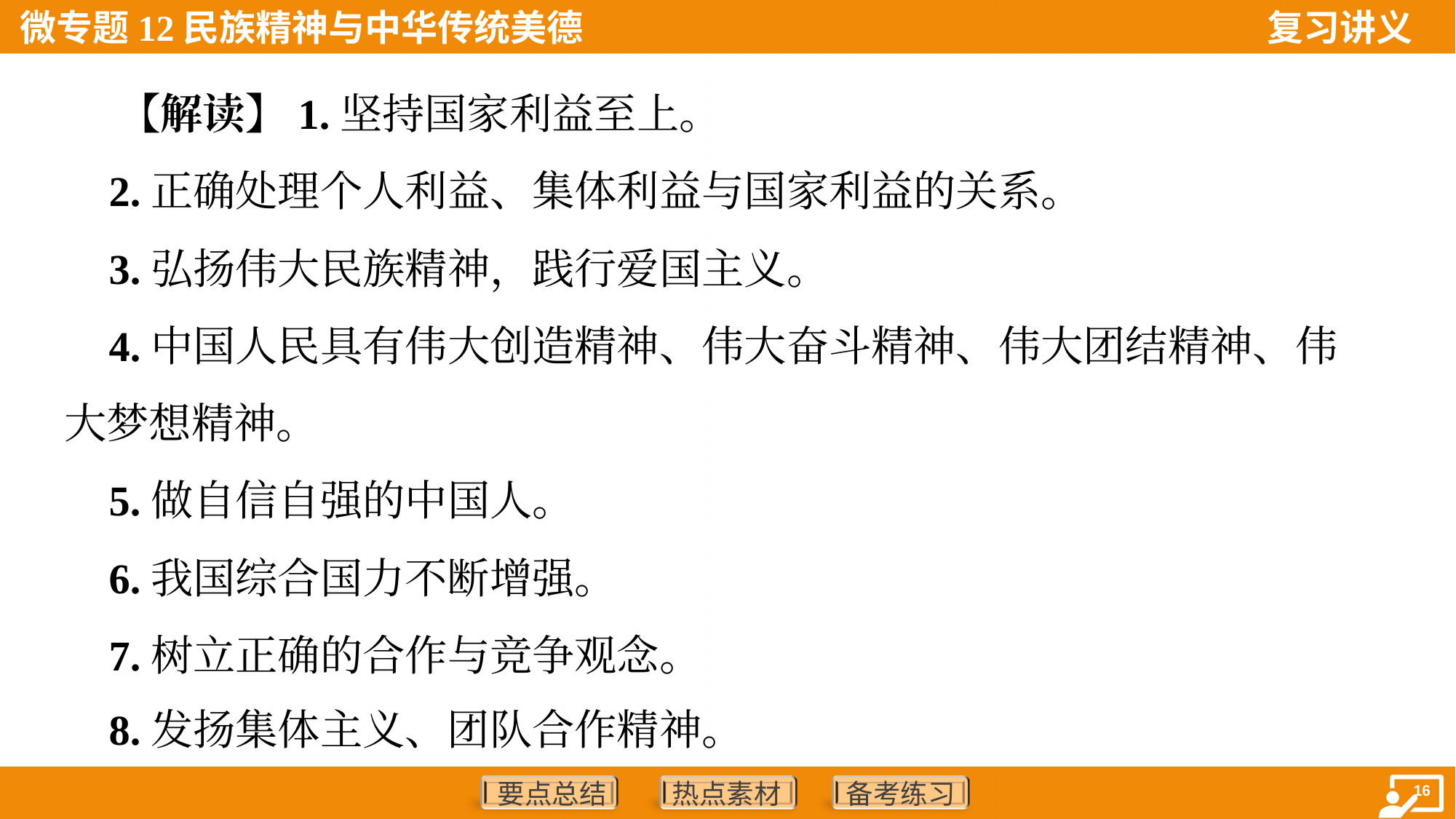

【解读】1.坚持国家利益至上。
    2.正确处理个人利益、集体利益与国家利益的关系。
    3.弘扬伟大民族精神，践行爱国主义。
    4.中国人民具有伟大创造精神、伟大奋斗精神、伟大团结精神、伟
大梦想精神。
    5.做自信自强的中国人。
    6.我国综合国力不断增强。
    7.树立正确的合作与竞争观念。
    8.发扬集体主义、团队合作精神。